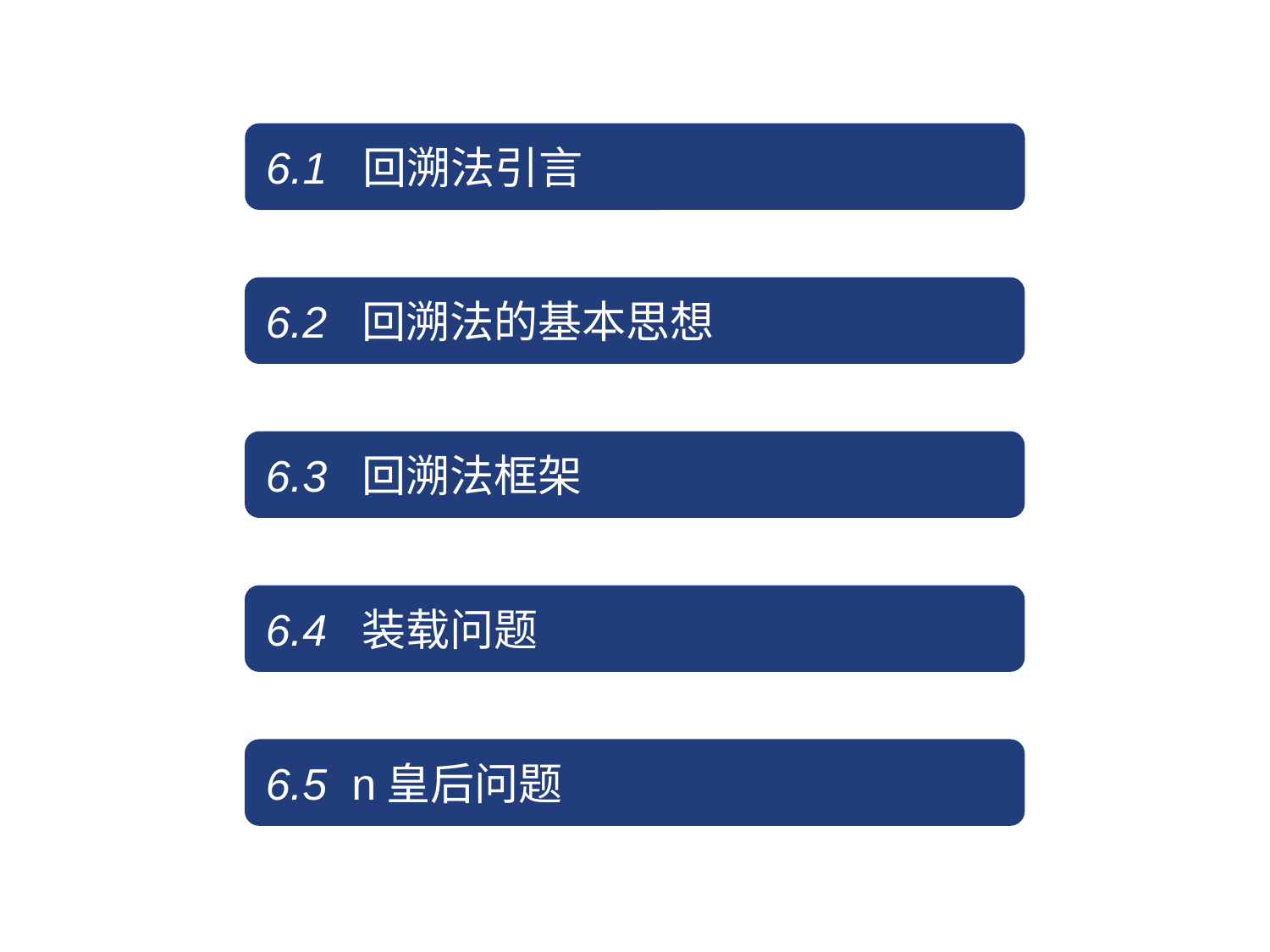

6.1  回溯法引言
6.2  回溯法的基本思想
6.3  回溯法框架
6.4  装载问题
6.5  n皇后问题